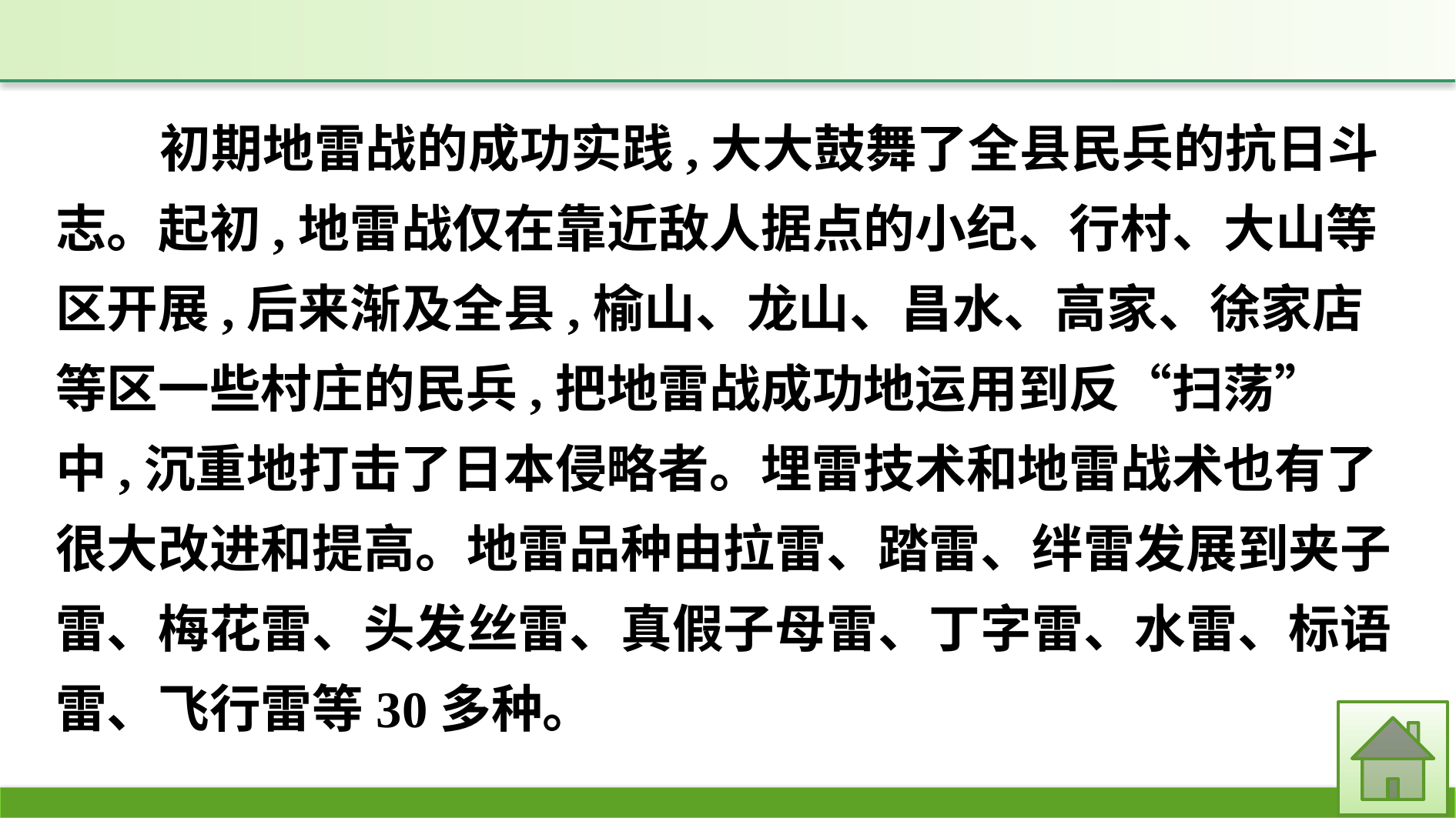

初期地雷战的成功实践,大大鼓舞了全县民兵的抗日斗志。起初,地雷战仅在靠近敌人据点的小纪、行村、大山等区开展,后来渐及全县,榆山、龙山、昌水、高家、徐家店等区一些村庄的民兵,把地雷战成功地运用到反“扫荡”中,沉重地打击了日本侵略者。埋雷技术和地雷战术也有了很大改进和提高。地雷品种由拉雷、踏雷、绊雷发展到夹子雷、梅花雷、头发丝雷、真假子母雷、丁字雷、水雷、标语雷、飞行雷等30多种。